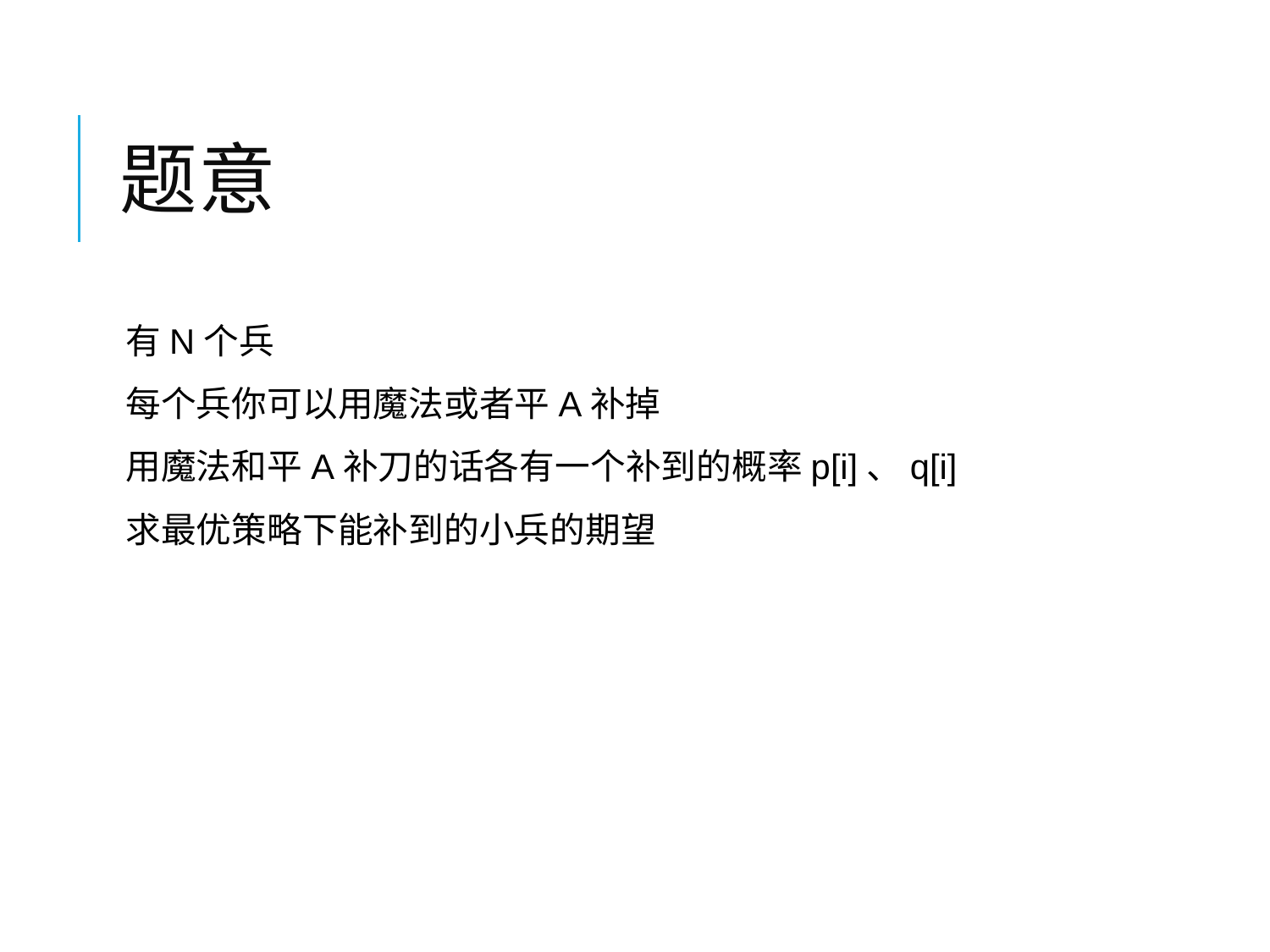

# 题意
有N个兵
每个兵你可以用魔法或者平A补掉
用魔法和平A补刀的话各有一个补到的概率p[i]、q[i]
求最优策略下能补到的小兵的期望